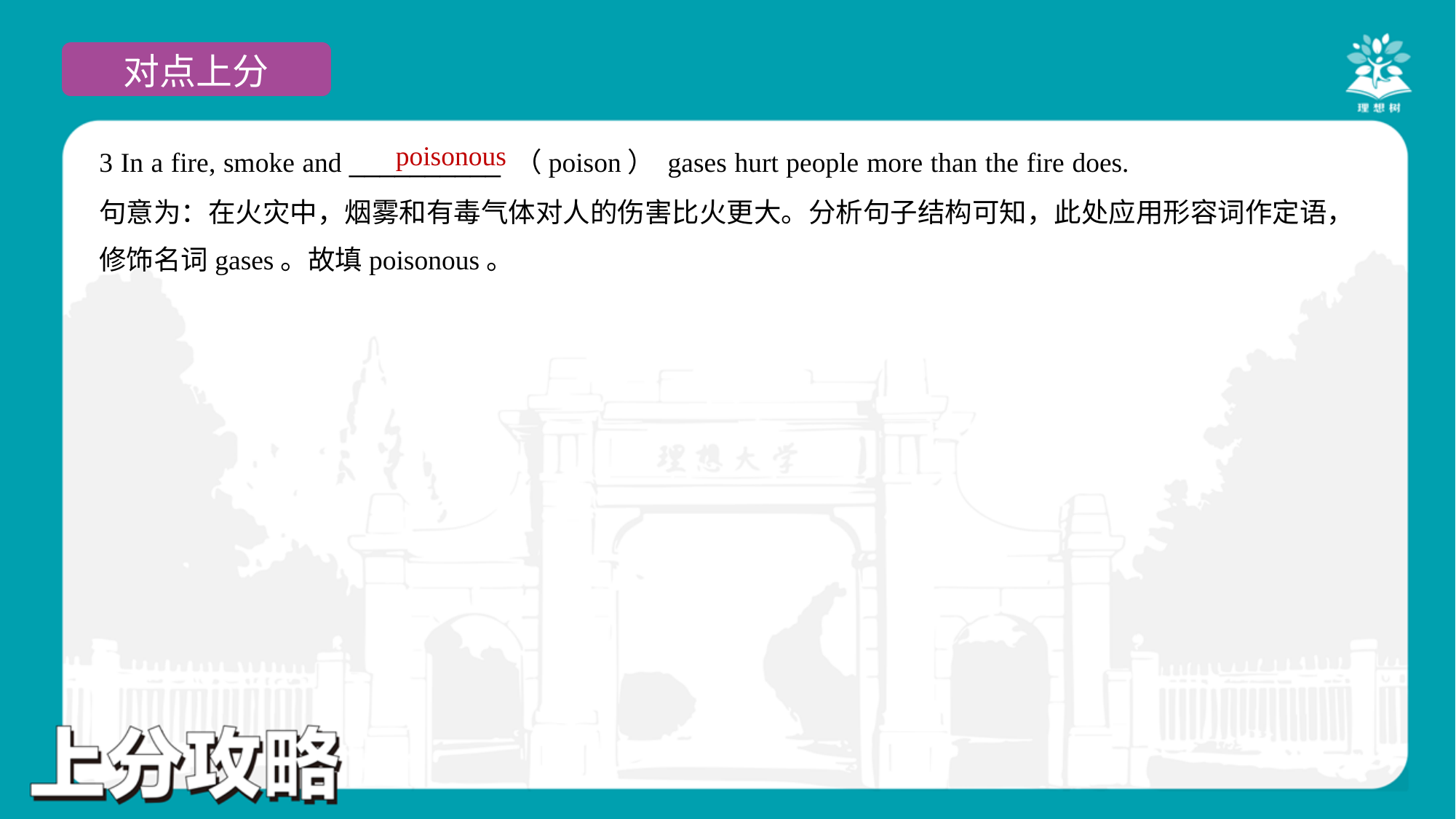

poisonous
3 In a fire, smoke and __________ （poison） gases hurt people more than the fire does.
句意为：在火灾中，烟雾和有毒气体对人的伤害比火更大。分析句子结构可知，此处应用形容词作定语，
修饰名词gases。故填poisonous。